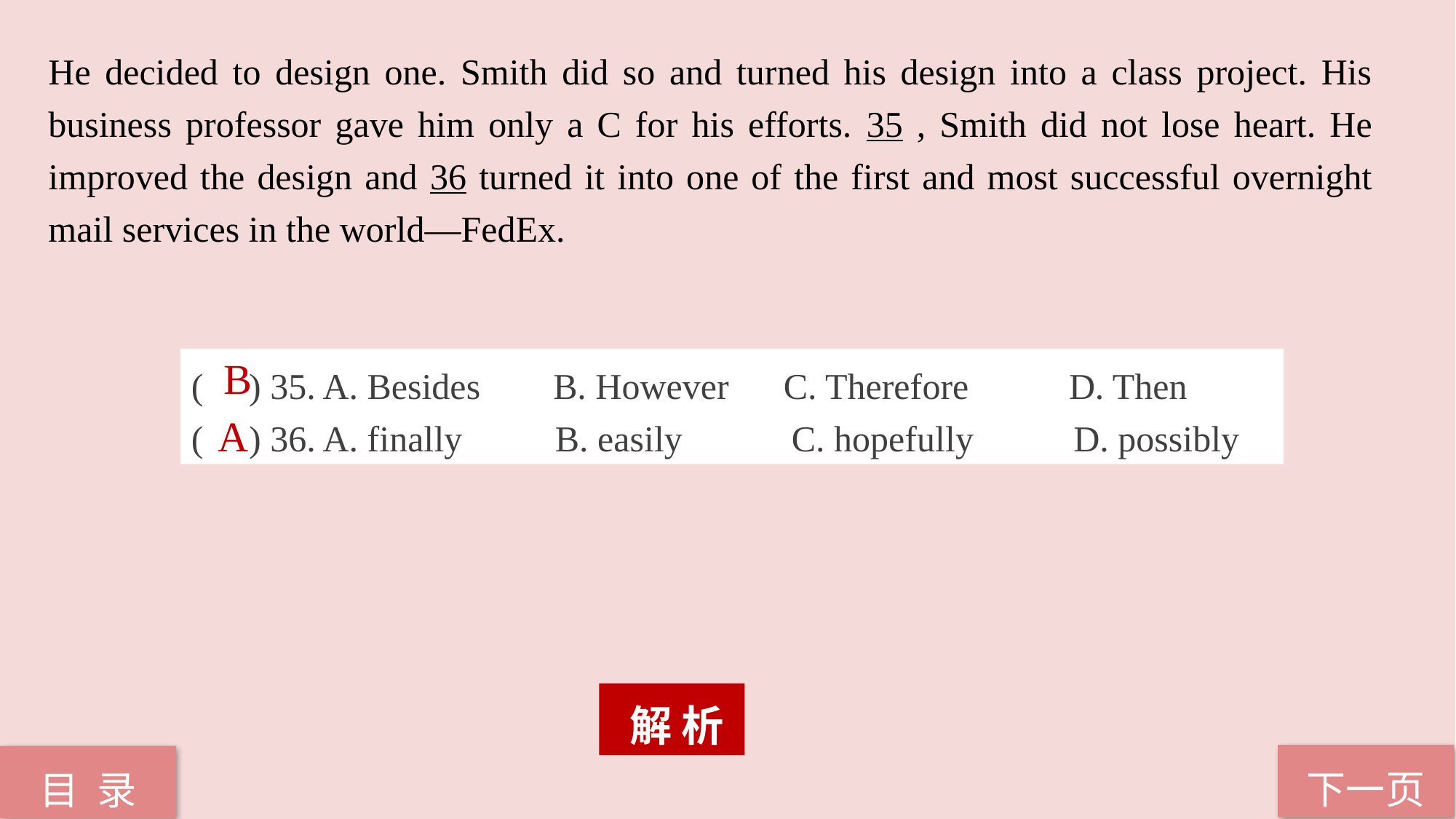

He decided to design one. Smith did so and turned his design into a class project. His business professor gave him only a C for his efforts. 35 , Smith did not lose heart. He improved the design and 36 turned it into one of the first and most successful overnight mail services in the world—FedEx.
B
(     ) 35. A. Besides        B. However      C. Therefore           D. Then
(     ) 36. A. finally 	    B. easily 	      C. hopefully 	 D. possibly
A
 解 析